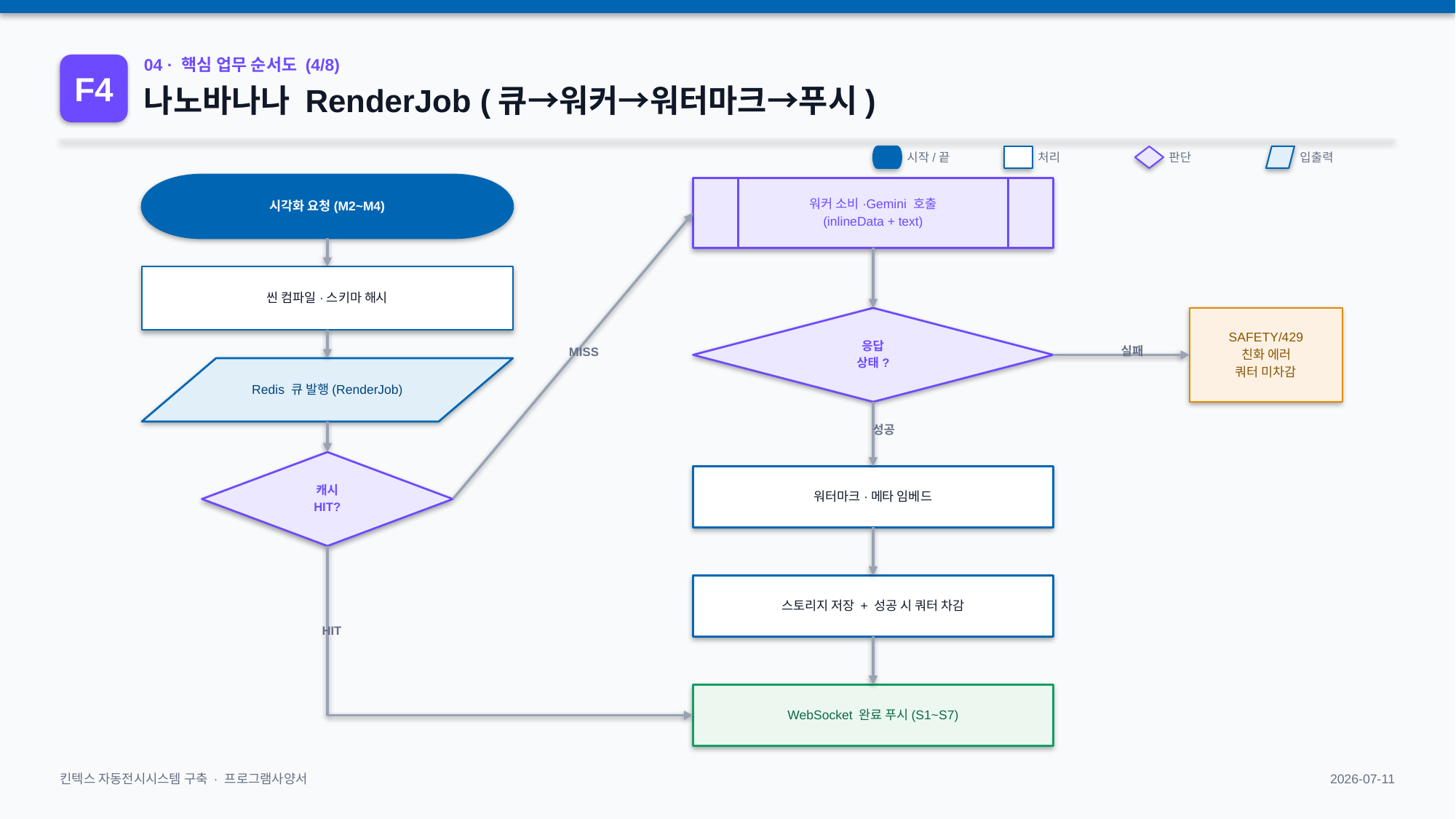

F4
04 · 핵심 업무 순서도 (4/8)
나노바나나 RenderJob (큐→워커→워터마크→푸시)

시작/끝
처리
판단
입출력

시각화 요청(M2~M4)

워커 소비·Gemini 호출
(inlineData + text)

씬 컴파일·스키마 해시

응답
상태?

SAFETY/429
친화 에러
쿼터 미차감
실패
MISS

Redis 큐 발행(RenderJob)
성공

캐시
HIT?

워터마크·메타 임베드

스토리지 저장 + 성공 시 쿼터 차감
HIT

WebSocket 완료 푸시(S1~S7)
킨텍스 자동전시시스템 구축 · 프로그램사양서
2026-07-11